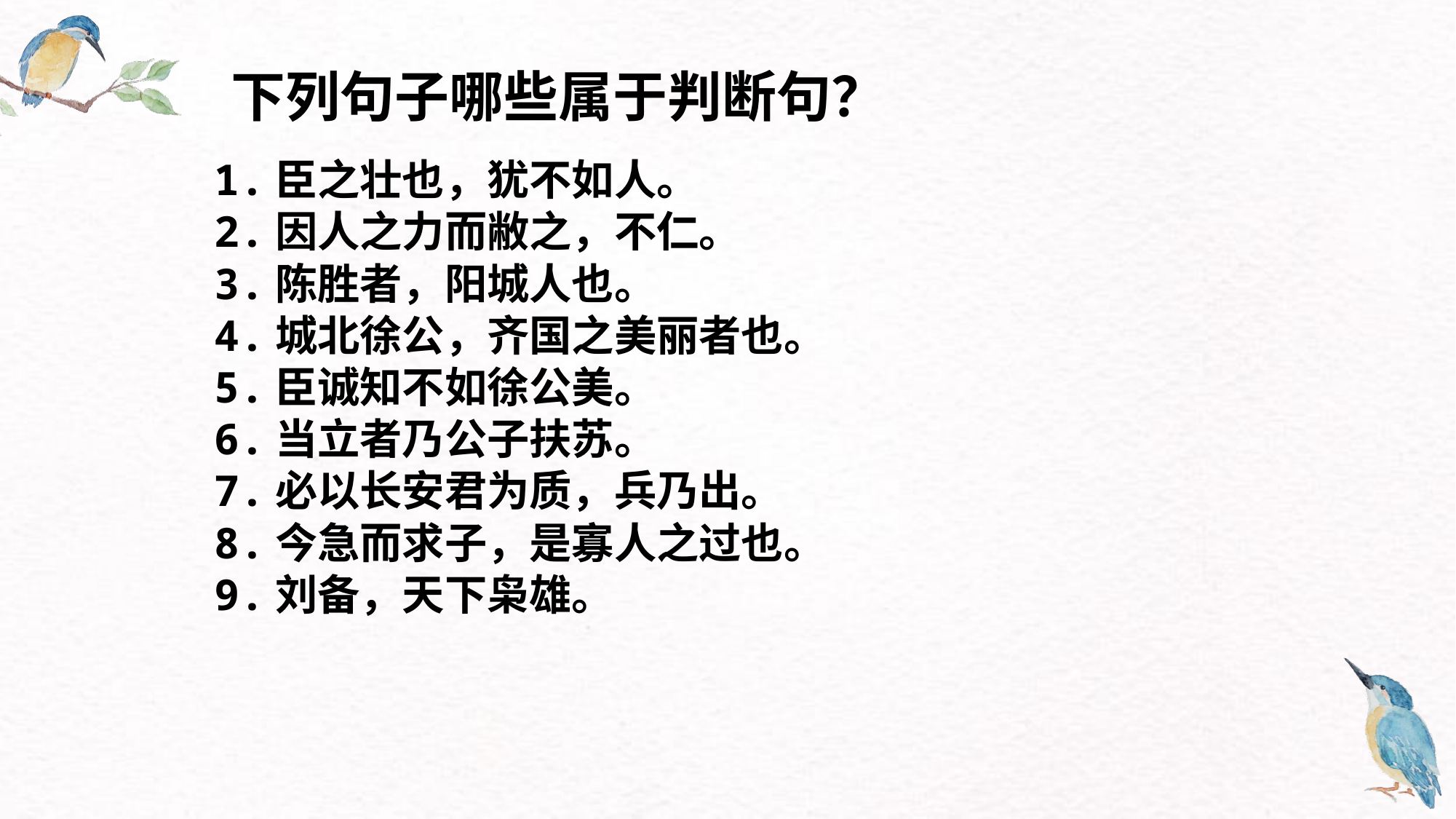

下列句子哪些属于判断句？
1.臣之壮也，犹不如人。
2.因人之力而敝之，不仁。
3.陈胜者，阳城人也。
4.城北徐公，齐国之美丽者也。
5.臣诚知不如徐公美。
6.当立者乃公子扶苏。
7.必以长安君为质，兵乃出。
8.今急而求子，是寡人之过也。
9.刘备，天下枭雄。